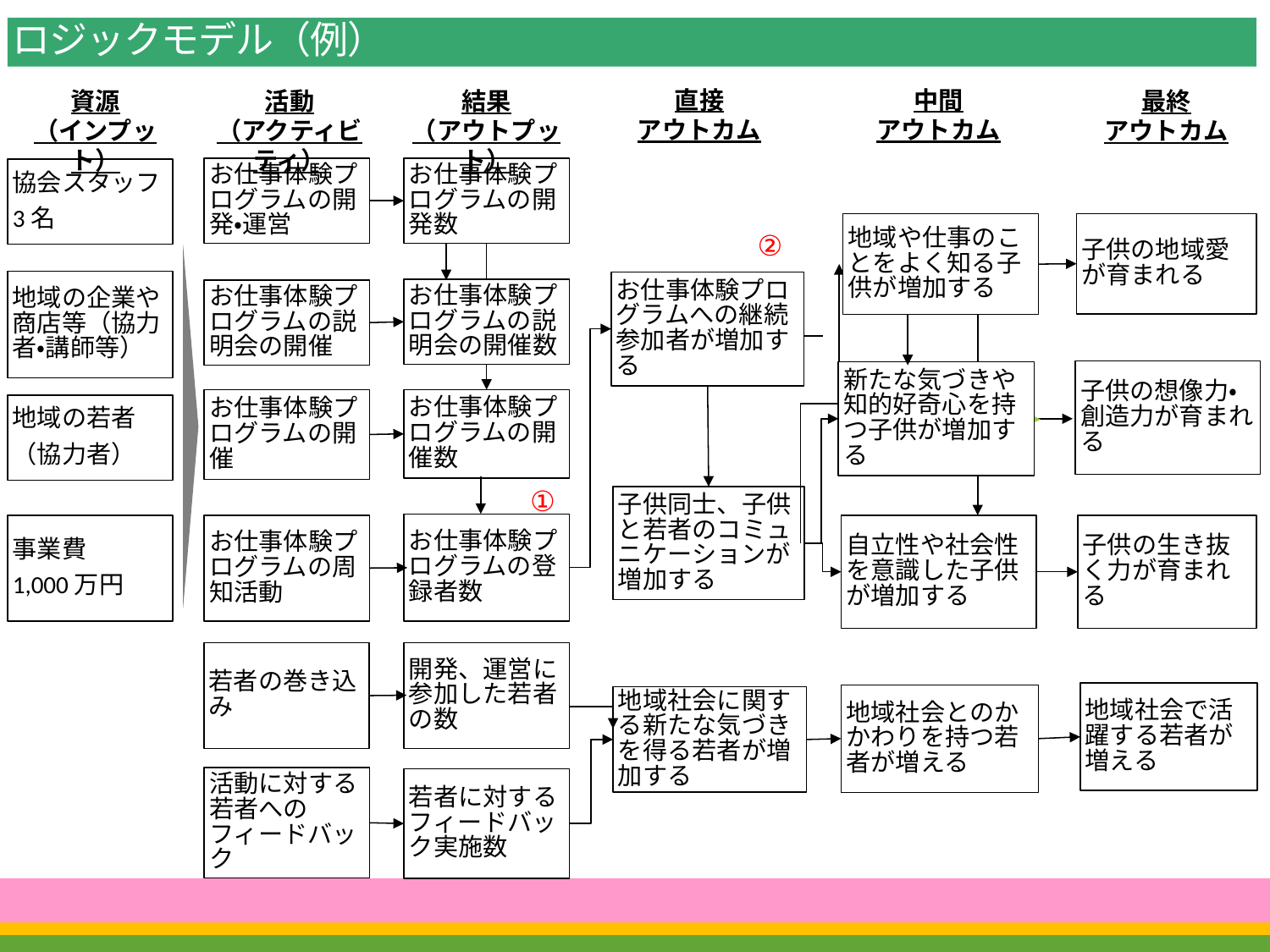

# ロジックモデル（例）
直接
アウトカム
中間
アウトカム
資源
（インプット）
活動
（アクティビティ）
結果
（アウトプット）
最終
アウトカム
お仕事体験プログラムの開発・運営
お仕事体験プログラムの開発数
協会スタッフ
3名
地域や仕事のことをよく知る子供が増加する
子供の地域愛が育まれる
②
地域の企業や商店等（協力者・講師等）
お仕事体験プログラムへの継続参加者が増加する
お仕事体験プログラムの説明会の開催数
お仕事体験プログラムの説明会の開催
子供の想像力・創造力が育まれる
新たな気づきや知的好奇心を持つ子供が増加する
お仕事体験プログラムの開催
お仕事体験プログラムの開催数
地域の若者
（協力者）

①
子供同士、子供と若者のコミュニケーションが増加する
お仕事体験プログラムの登録者数
自立性や社会性を意識した子供が増加する
子供の生き抜く力が育まれる
事業費
1,000万円
お仕事体験プログラムの周知活動
若者の巻き込み
開発、運営に参加した若者の数
地域社会で活躍する若者が増える
地域社会とのかかわりを持つ若者が増える
地域社会に関する新たな気づきを得る若者が増加する
活動に対する若者へのフィードバック
若者に対するフィードバック実施数